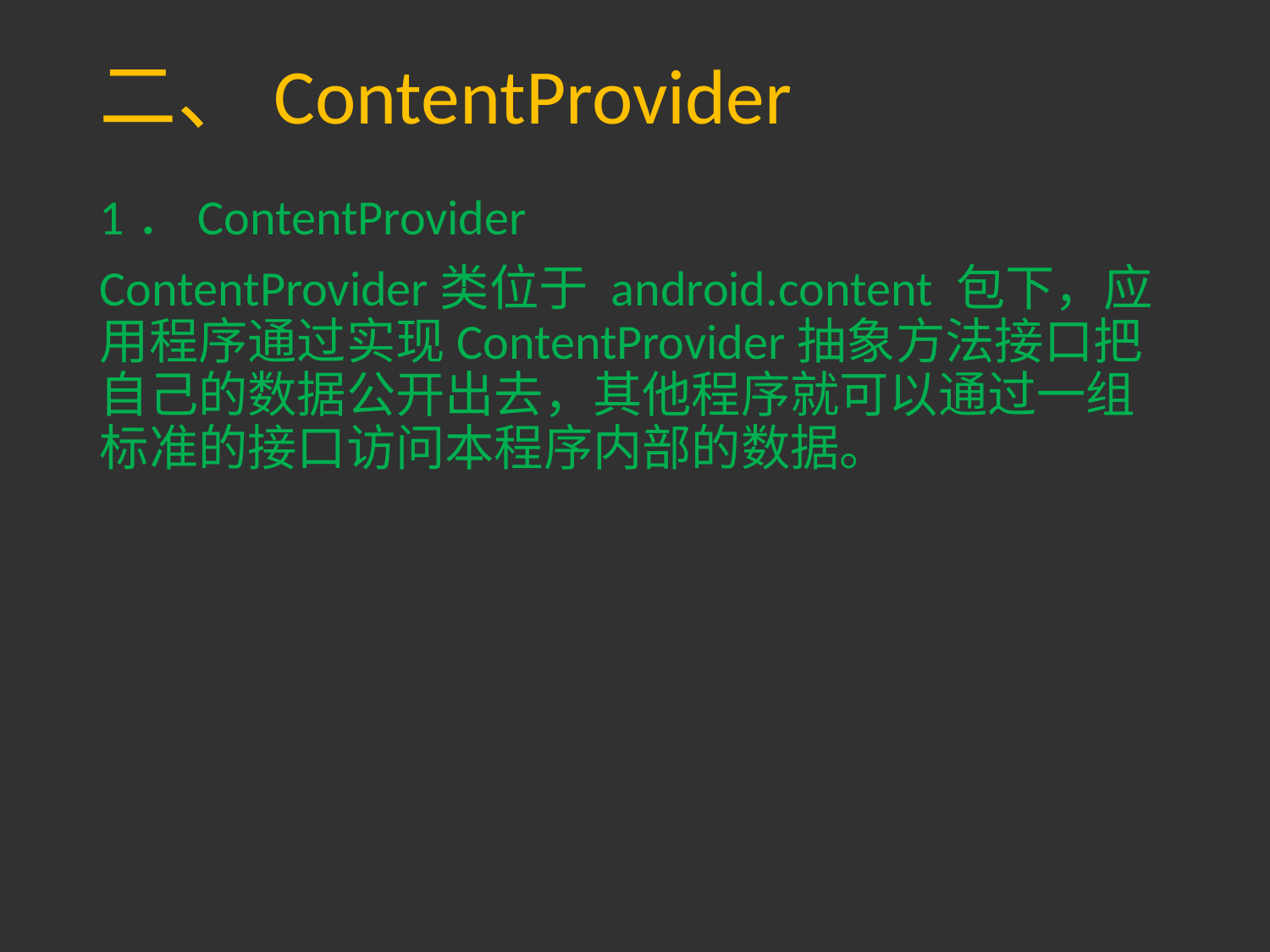

# 二、ContentProvider
1．ContentProvider
ContentProvider类位于 android.content 包下，应用程序通过实现ContentProvider抽象方法接口把自己的数据公开出去，其他程序就可以通过一组标准的接口访问本程序内部的数据。